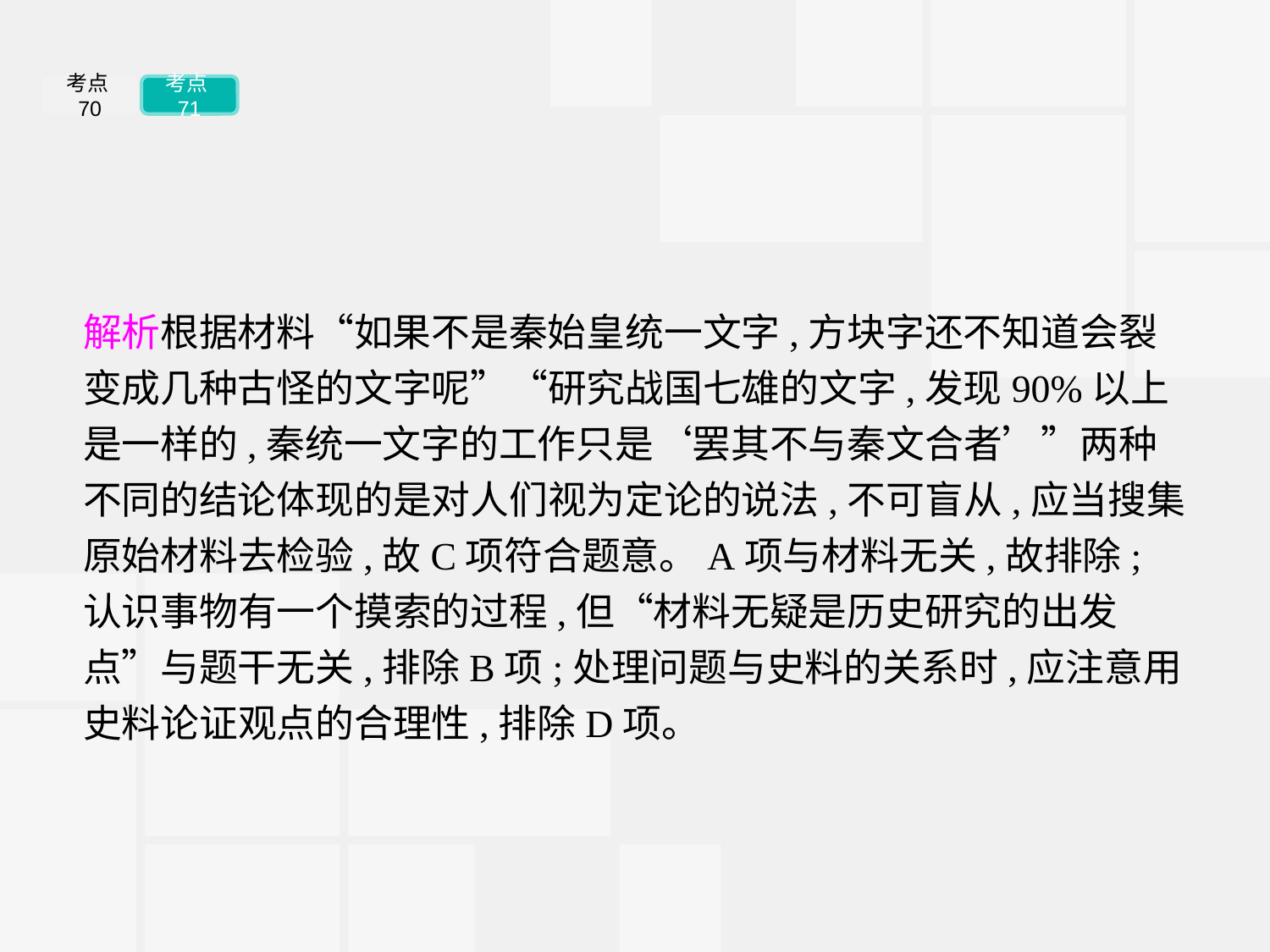

考点70
考点71
解析根据材料“如果不是秦始皇统一文字,方块字还不知道会裂变成几种古怪的文字呢”“研究战国七雄的文字,发现90%以上是一样的,秦统一文字的工作只是‘罢其不与秦文合者’”两种不同的结论体现的是对人们视为定论的说法,不可盲从,应当搜集原始材料去检验,故C项符合题意。A项与材料无关,故排除;认识事物有一个摸索的过程,但“材料无疑是历史研究的出发点”与题干无关,排除B项;处理问题与史料的关系时,应注意用史料论证观点的合理性,排除D项。